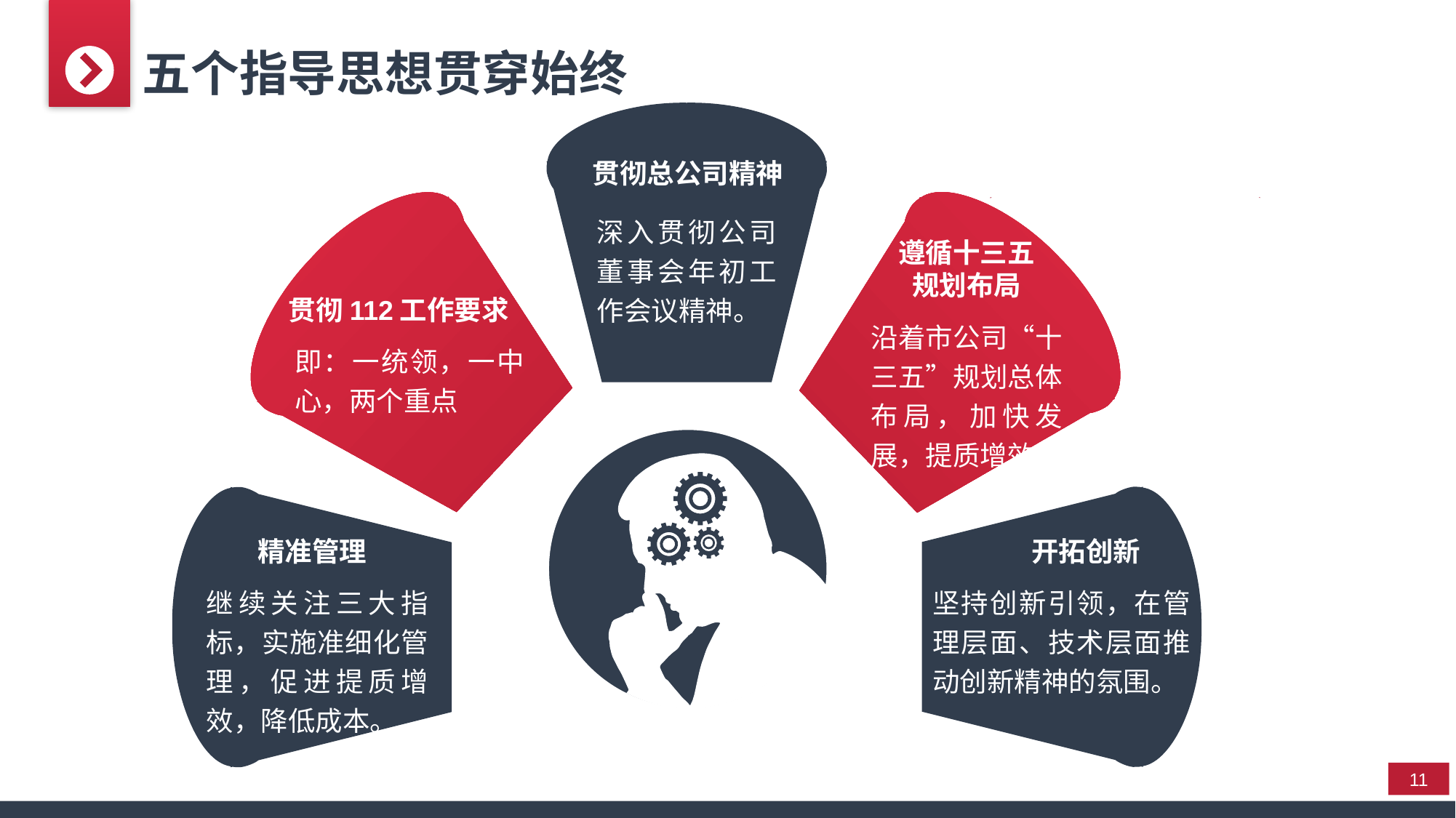

五个指导思想贯穿始终

贯彻总公司精神

深入贯彻公司董事会年初工作会议精神。
遵循十三五
规划布局
贯彻112工作要求
沿着市公司“十三五”规划总体布局，加快发展，提质增效。
即：一统领，一中心，两个重点
开拓创新
精准管理
继续关注三大指标，实施准细化管理，促进提质增效，降低成本。
坚持创新引领，在管理层面、技术层面推动创新精神的氛围。